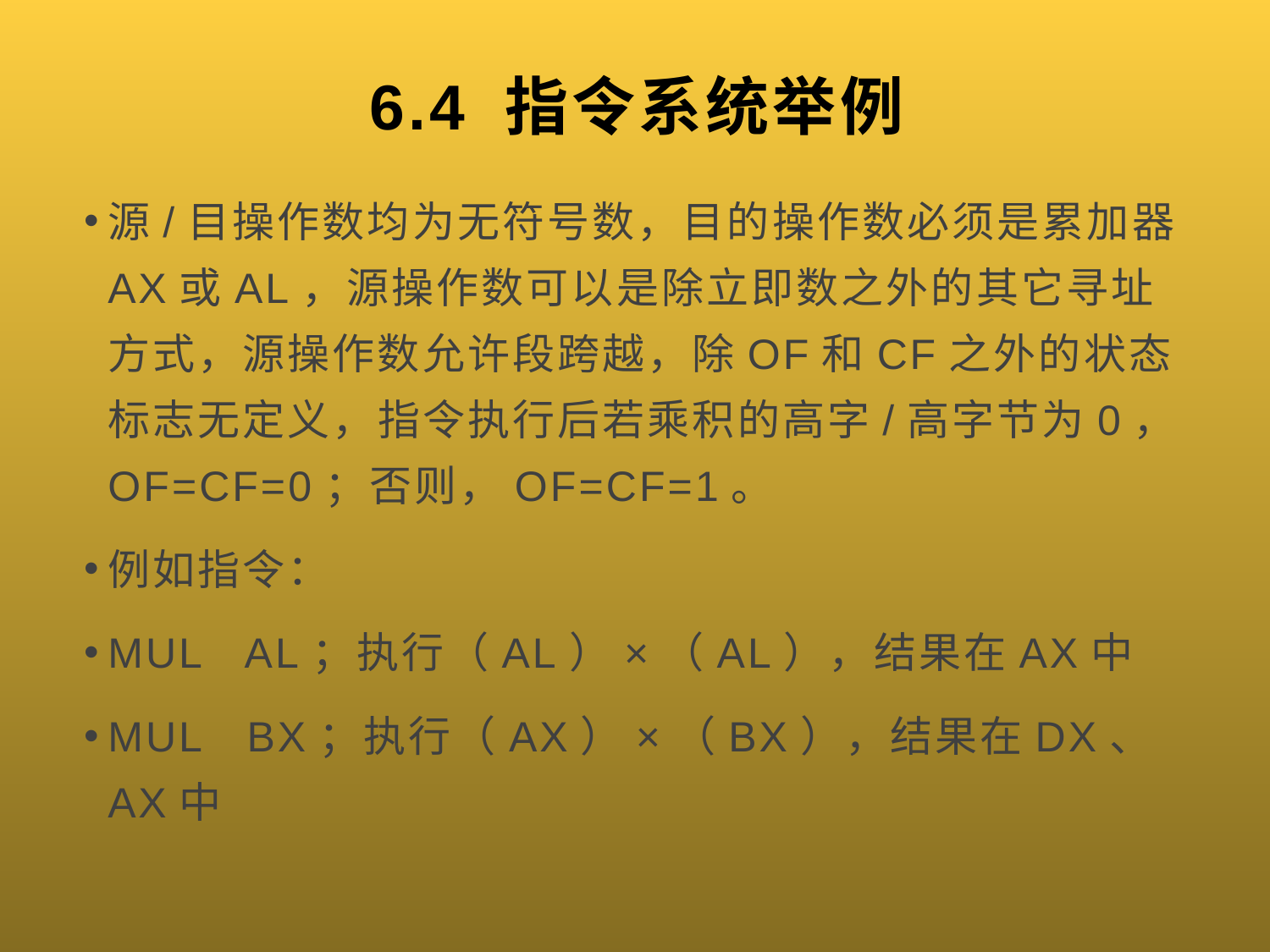

# 6.4 指令系统举例
源/目操作数均为无符号数，目的操作数必须是累加器AX或AL，源操作数可以是除立即数之外的其它寻址方式，源操作数允许段跨越，除OF和CF之外的状态标志无定义，指令执行后若乘积的高字/高字节为0，OF=CF=0；否则，OF=CF=1。
例如指令：
MUL   AL；执行（AL）×（AL），结果在AX中
MUL   BX；执行（AX）×（BX），结果在DX、AX中